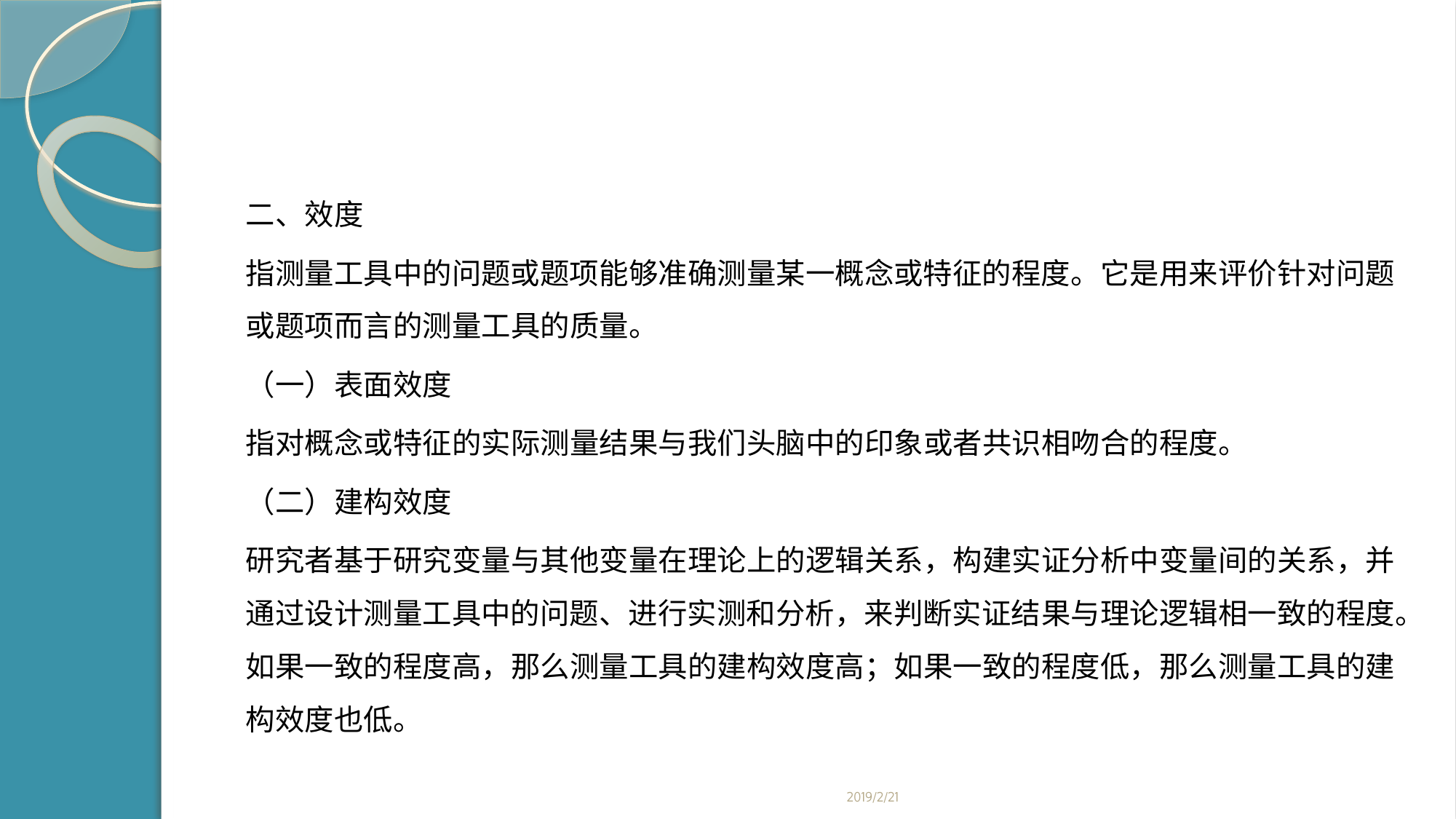

#
二、效度
指测量工具中的问题或题项能够准确测量某一概念或特征的程度。它是用来评价针对问题或题项而言的测量工具的质量。
（一）表面效度
指对概念或特征的实际测量结果与我们头脑中的印象或者共识相吻合的程度。
（二）建构效度
研究者基于研究变量与其他变量在理论上的逻辑关系，构建实证分析中变量间的关系，并通过设计测量工具中的问题、进行实测和分析，来判断实证结果与理论逻辑相一致的程度。如果一致的程度高，那么测量工具的建构效度高；如果一致的程度低，那么测量工具的建构效度也低。
2019/2/21